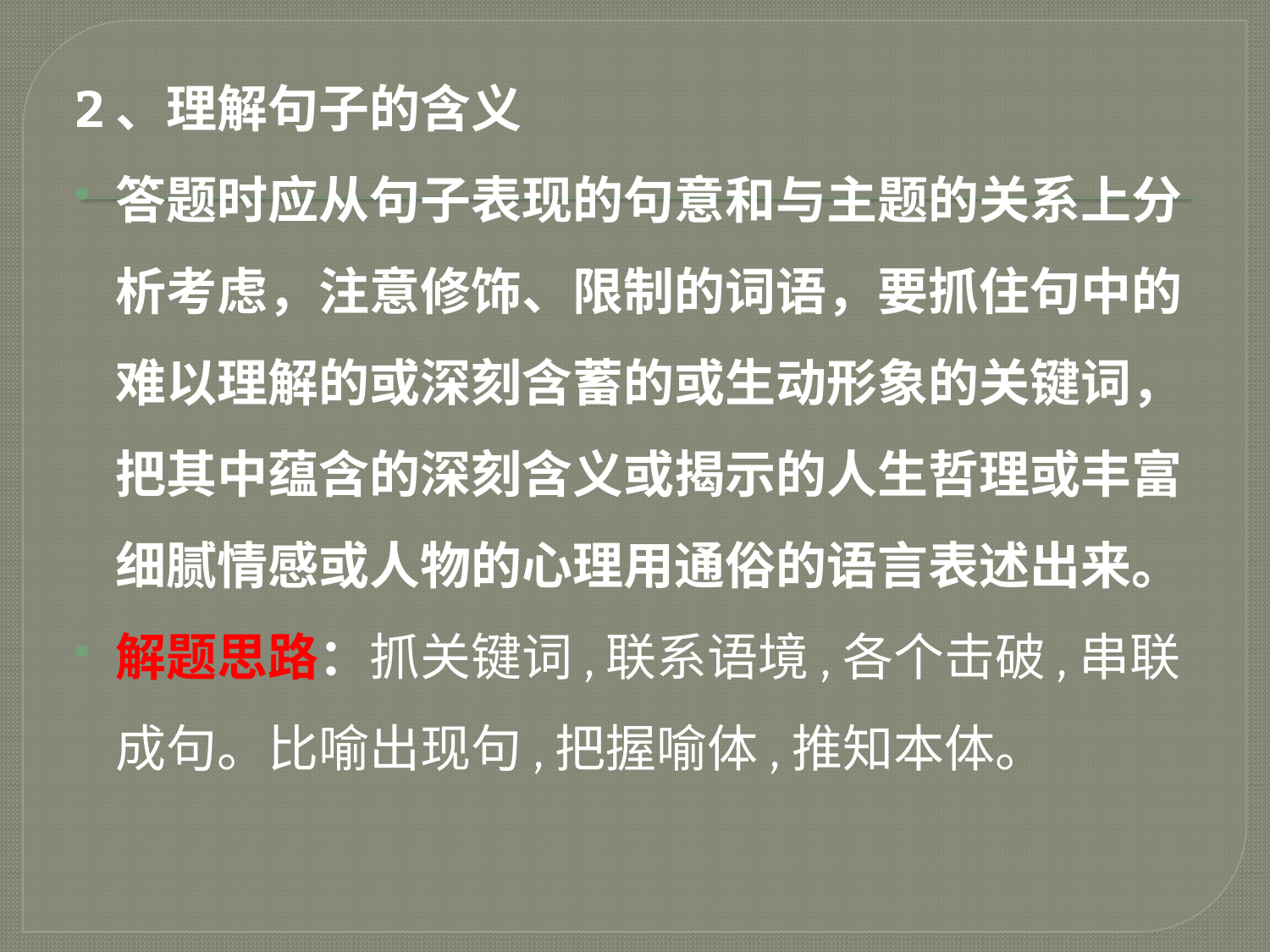

2、理解句子的含义
答题时应从句子表现的句意和与主题的关系上分析考虑，注意修饰、限制的词语，要抓住句中的难以理解的或深刻含蓄的或生动形象的关键词，把其中蕴含的深刻含义或揭示的人生哲理或丰富细腻情感或人物的心理用通俗的语言表述出来。
解题思路：抓关键词,联系语境,各个击破,串联成句。比喻出现句,把握喻体,推知本体。